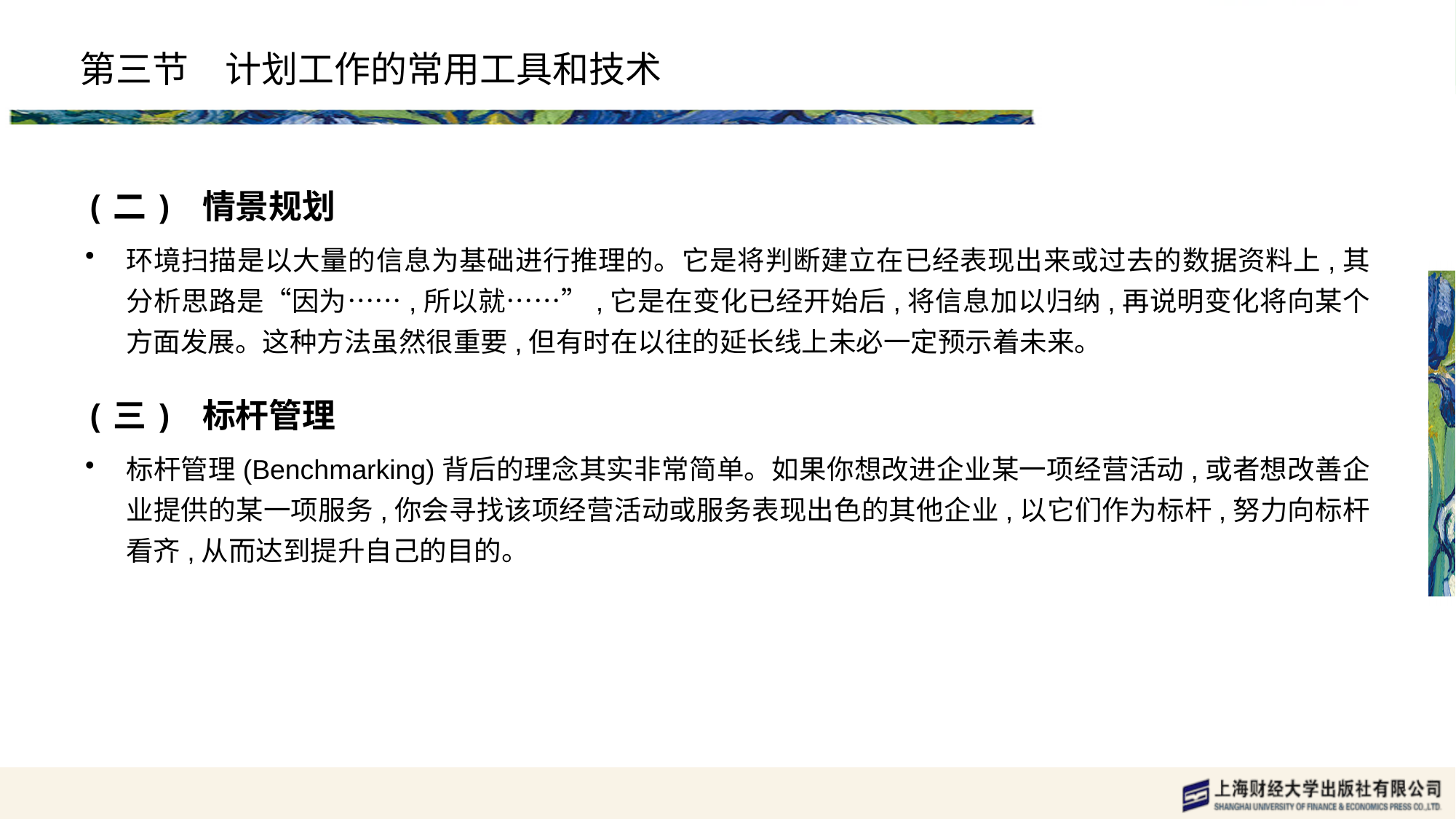

# 第三节　计划工作的常用工具和技术
(二) 情景规划
环境扫描是以大量的信息为基础进行推理的。它是将判断建立在已经表现出来或过去的数据资料上,其分析思路是“因为……,所以就……”,它是在变化已经开始后,将信息加以归纳,再说明变化将向某个方面发展。这种方法虽然很重要,但有时在以往的延长线上未必一定预示着未来。
(三) 标杆管理
标杆管理(Benchmarking)背后的理念其实非常简单。如果你想改进企业某一项经营活动,或者想改善企业提供的某一项服务,你会寻找该项经营活动或服务表现出色的其他企业,以它们作为标杆,努力向标杆看齐,从而达到提升自己的目的。